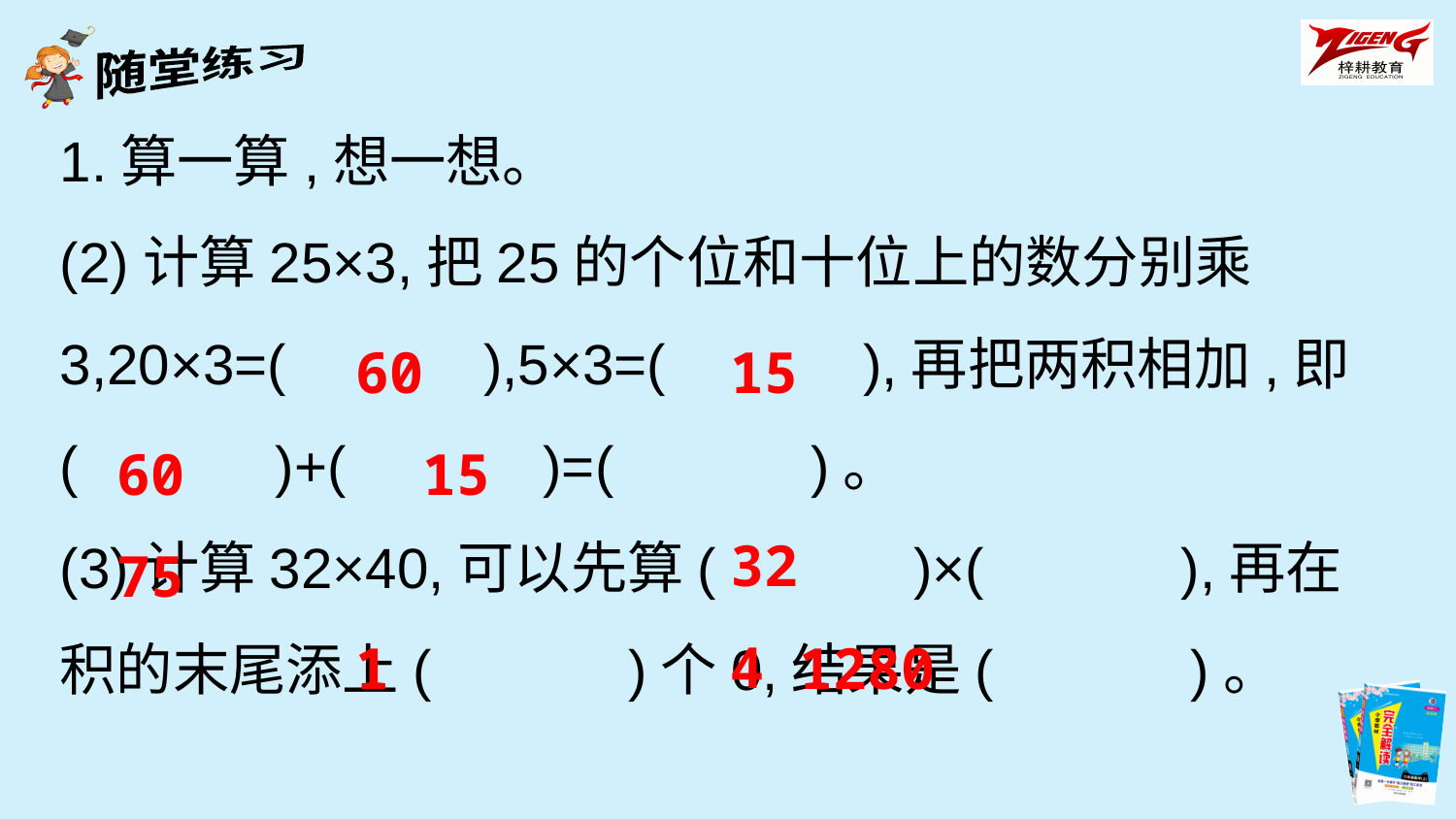

1.算一算,想一想。
(2)计算25×3,把25的个位和十位上的数分别乘3,20×3=(　　　),5×3=(　　　),再把两积相加,即(　　　)+(　　　)=(　　　)。
(3)计算32×40,可以先算(　　　)×(　　　),再在积的末尾添上(　　　)个0,结果是(　　　)。
60
15
60       15       75
32        4
1
1280